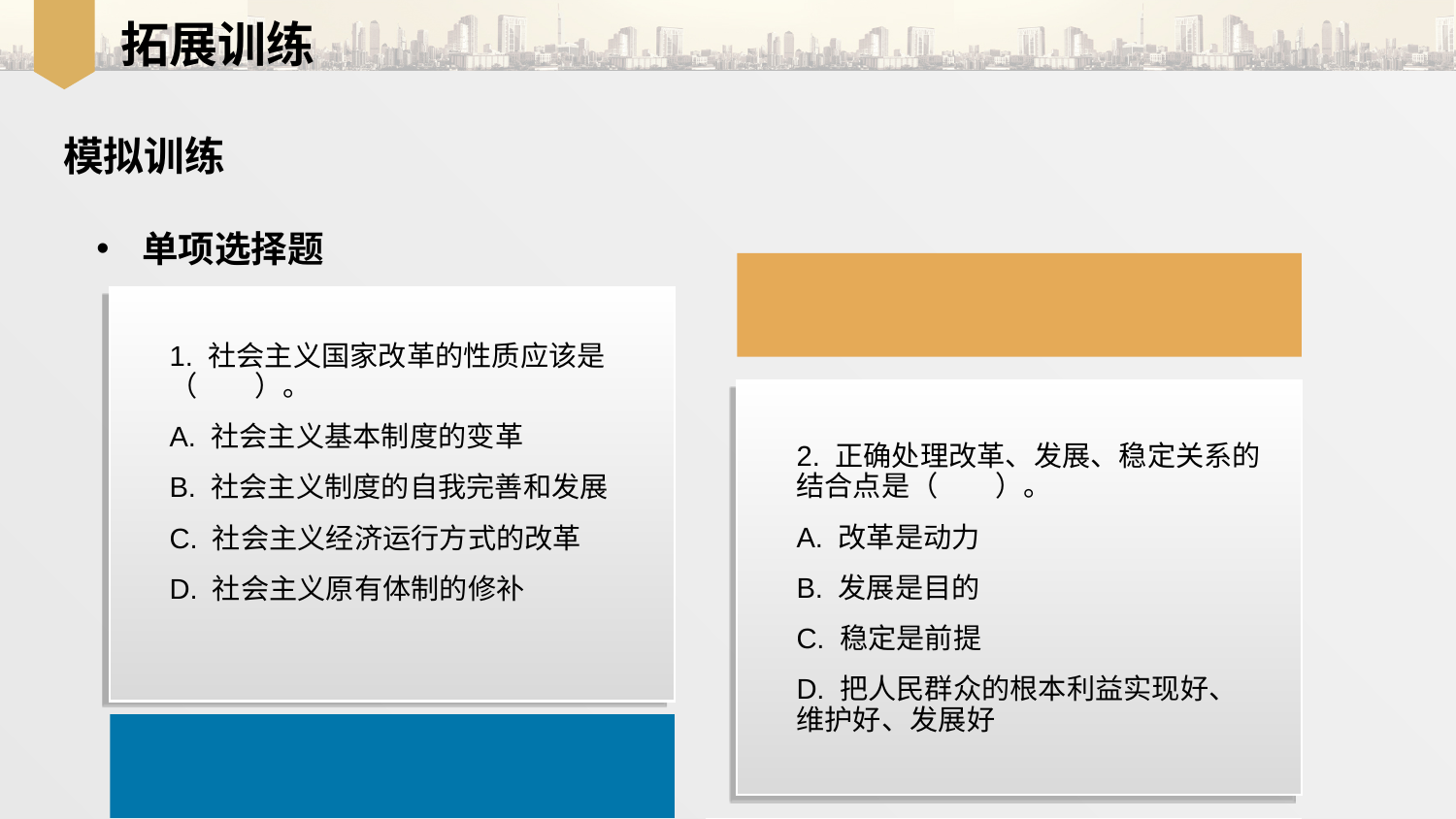

拓展训练
模拟训练
单项选择题

1. 社会主义国家改革的性质应该是（　　）。
A. 社会主义基本制度的变革
B. 社会主义制度的自我完善和发展
C. 社会主义经济运行方式的改革
D. 社会主义原有体制的修补

2. 正确处理改革、发展、稳定关系的结合点是（　　）。
A. 改革是动力
B. 发展是目的
C. 稳定是前提
D. 把人民群众的根本利益实现好、维护好、发展好